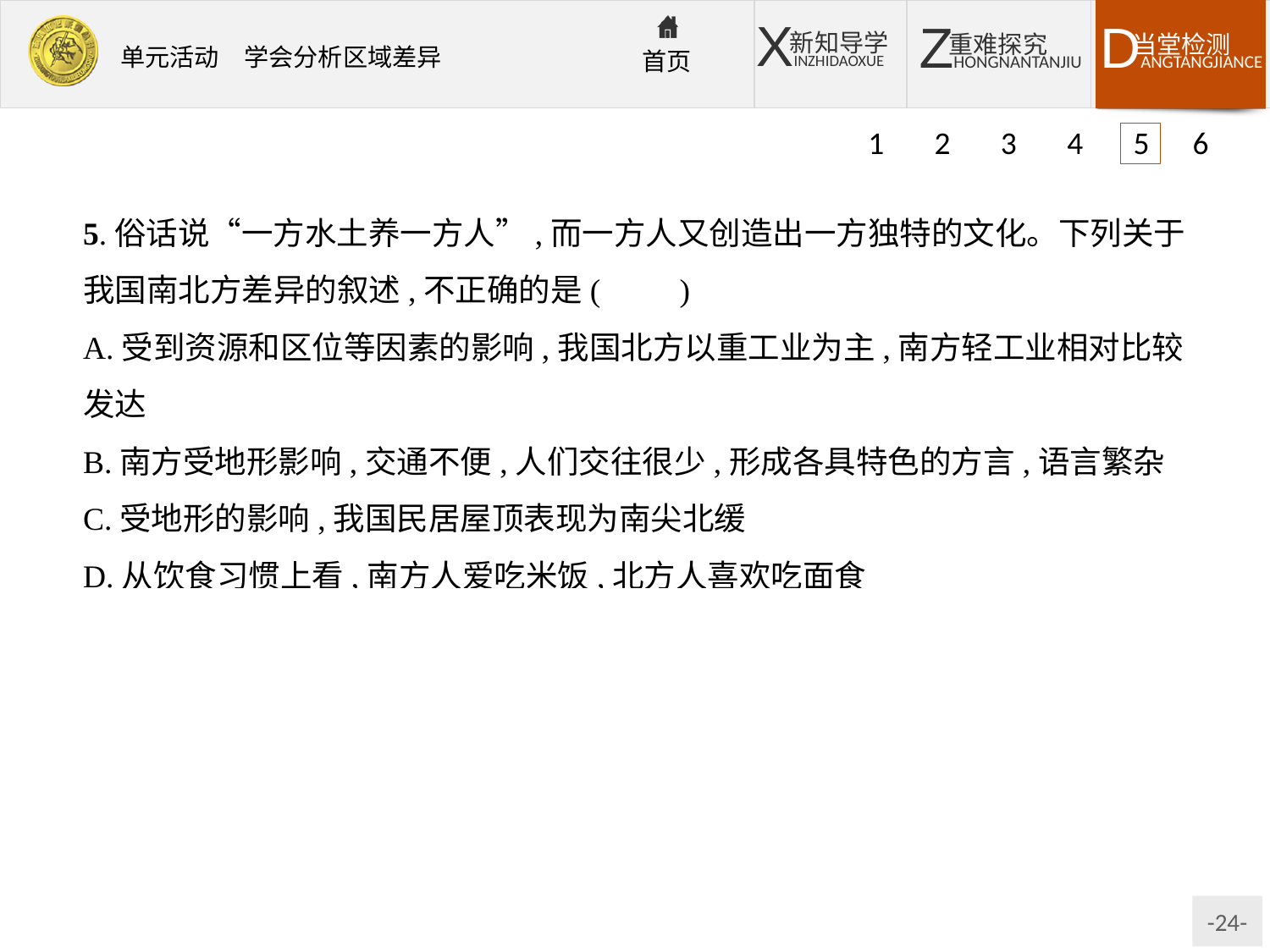

1       2       3       4       5      6

5.俗话说“一方水土养一方人”,而一方人又创造出一方独特的文化。下列关于我国南北方差异的叙述,不正确的是(　　)
A.受到资源和区位等因素的影响,我国北方以重工业为主,南方轻工业相对比较发达
B.南方受地形影响,交通不便,人们交往很少,形成各具特色的方言,语言繁杂
C.受地形的影响,我国民居屋顶表现为南尖北缓
D.从饮食习惯上看,南方人爱吃米饭,北方人喜欢吃面食
解析:我国民居屋顶表现为南尖北缓与南北方的降水量有关。
答案:C